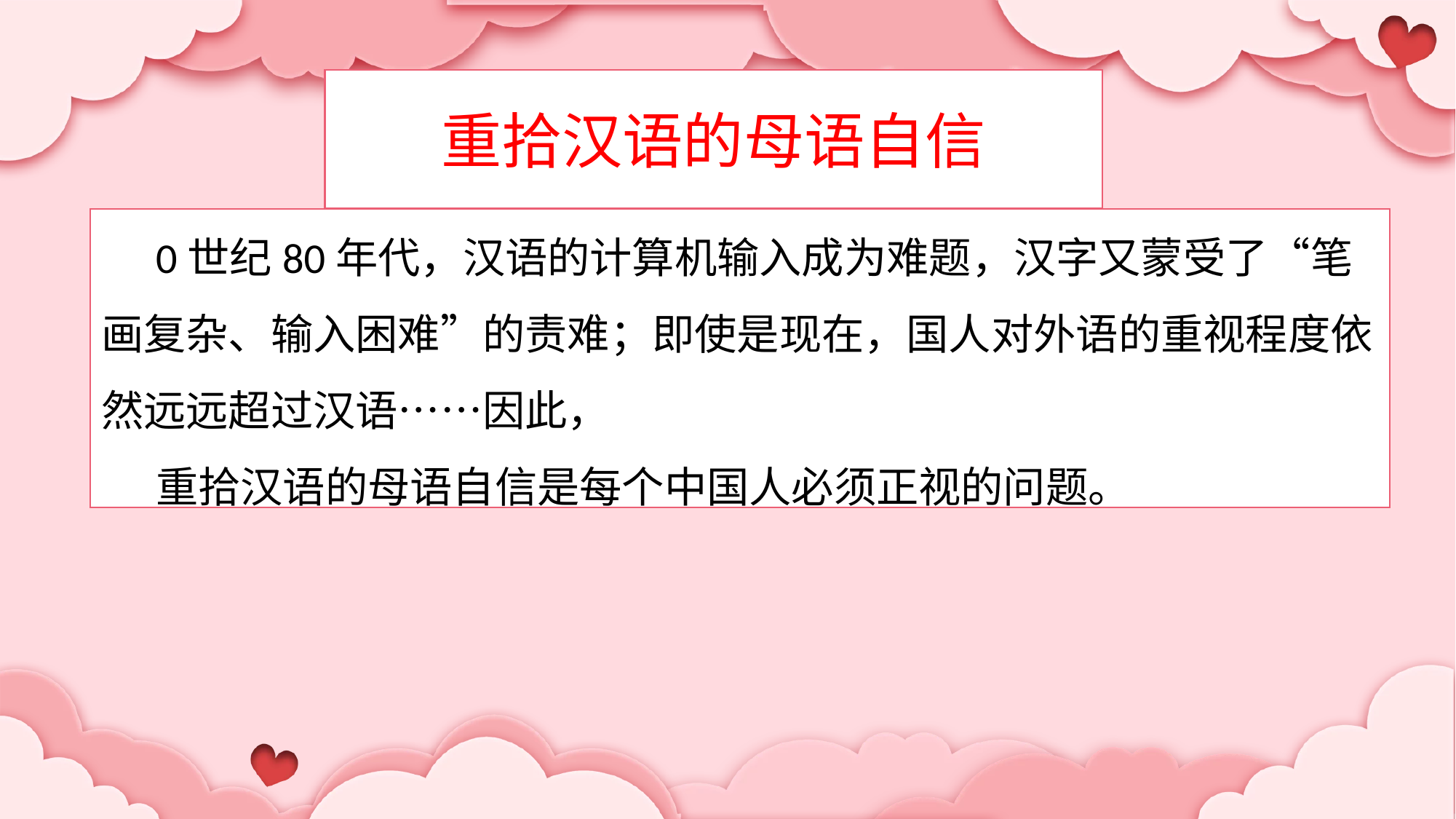

重拾汉语的母语自信
0世纪80年代，汉语的计算机输入成为难题，汉字又蒙受了“笔画复杂、输入困难”的责难；即使是现在，国人对外语的重视程度依然远远超过汉语……因此，
重拾汉语的母语自信是每个中国人必须正视的问题。